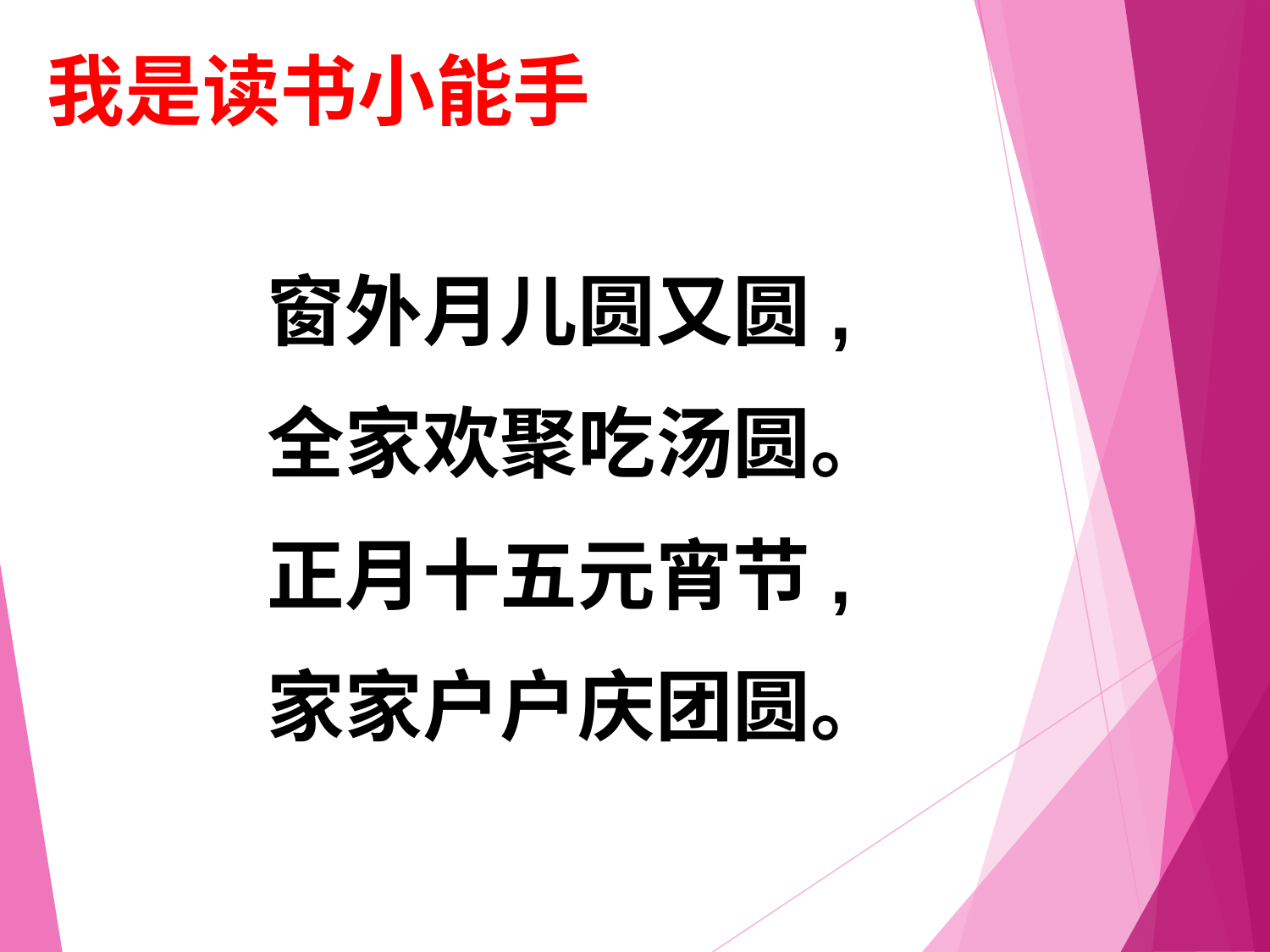

我是读书小能手
窗外月儿圆又圆,
全家欢聚吃汤圆。
正月十五元宵节,
家家户户庆团圆。